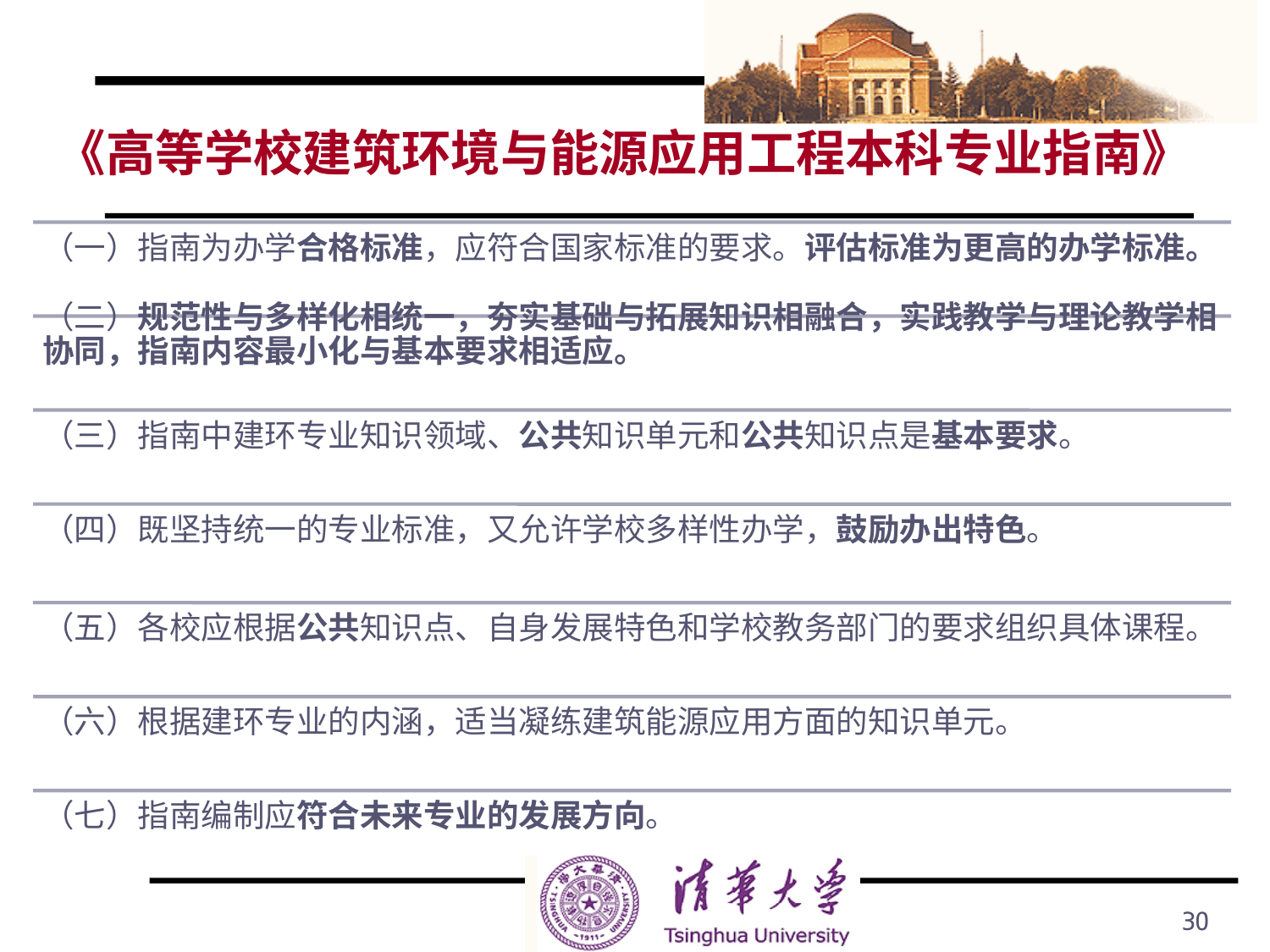

# 《高等学校建筑环境与能源应用工程本科专业指南》
（一）指南为办学合格标准，应符合国家标准的要求。评估标准为更高的办学标准。
（二）规范性与多样化相统一，夯实基础与拓展知识相融合，实践教学与理论教学相协同，指南内容最小化与基本要求相适应。
（三）指南中建环专业知识领域、公共知识单元和公共知识点是基本要求。
（四）既坚持统一的专业标准，又允许学校多样性办学，鼓励办出特色。
（五）各校应根据公共知识点、自身发展特色和学校教务部门的要求组织具体课程。
（六）根据建环专业的内涵，适当凝练建筑能源应用方面的知识单元。
（七）指南编制应符合未来专业的发展方向。